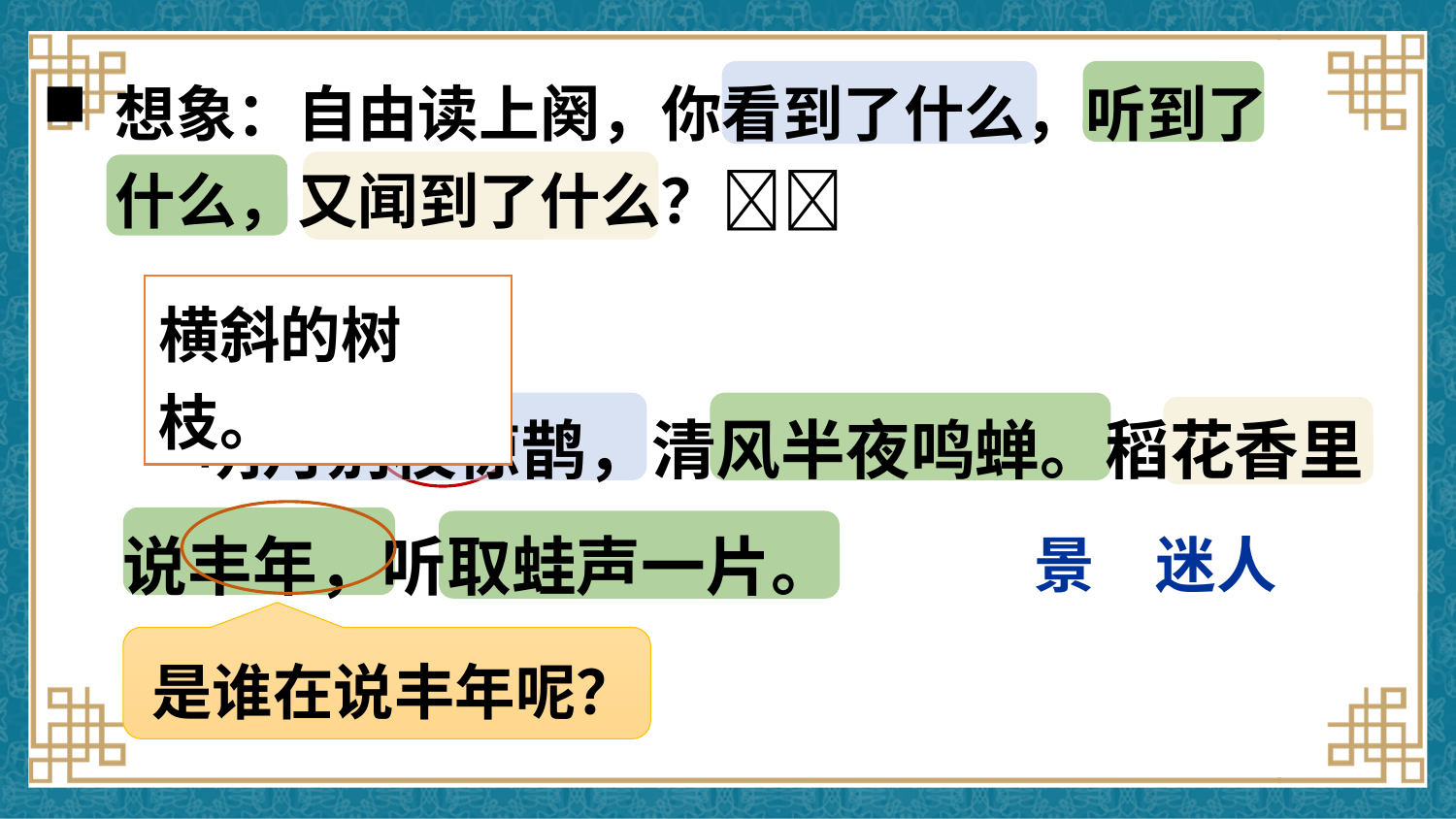

想象：自由读上阕，你看到了什么，听到了什么，又闻到了什么？􀪎􀪎

横斜的树枝。
    明月别枝惊鹊，清风半夜鸣蝉。稻花香里说丰年，听取蛙声一片。

景　迷人

是谁在说丰年呢？